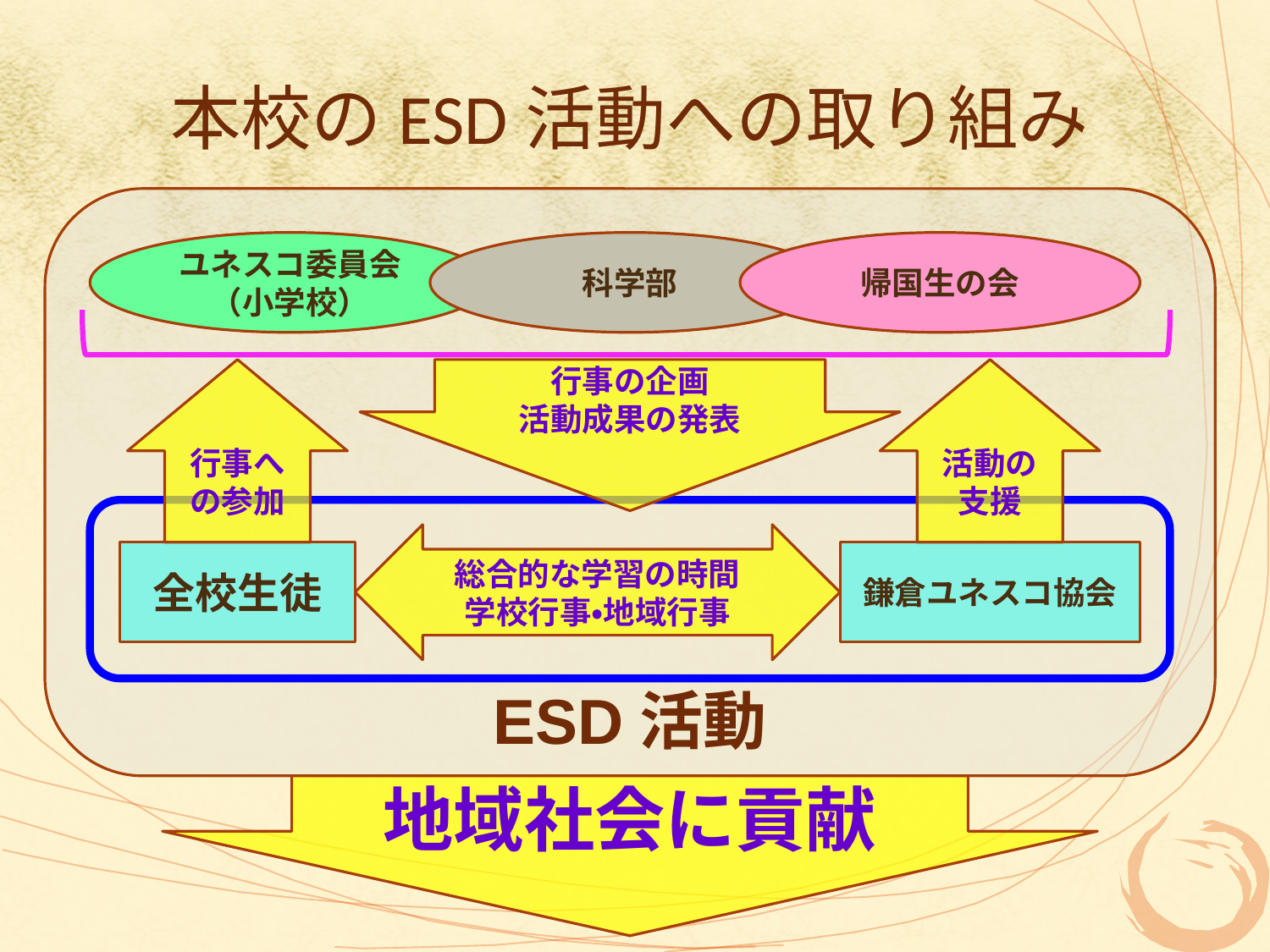

# 本校のESD活動への取り組み

ESD活動
ユネスコ委員会（小学校）
科学部
帰国生の会
行事への参加
行事の企画
活動成果の発表
活動の
支援

総合的な学習の時間
学校行事・地域行事
全校生徒
鎌倉ユネスコ協会
地域社会に貢献